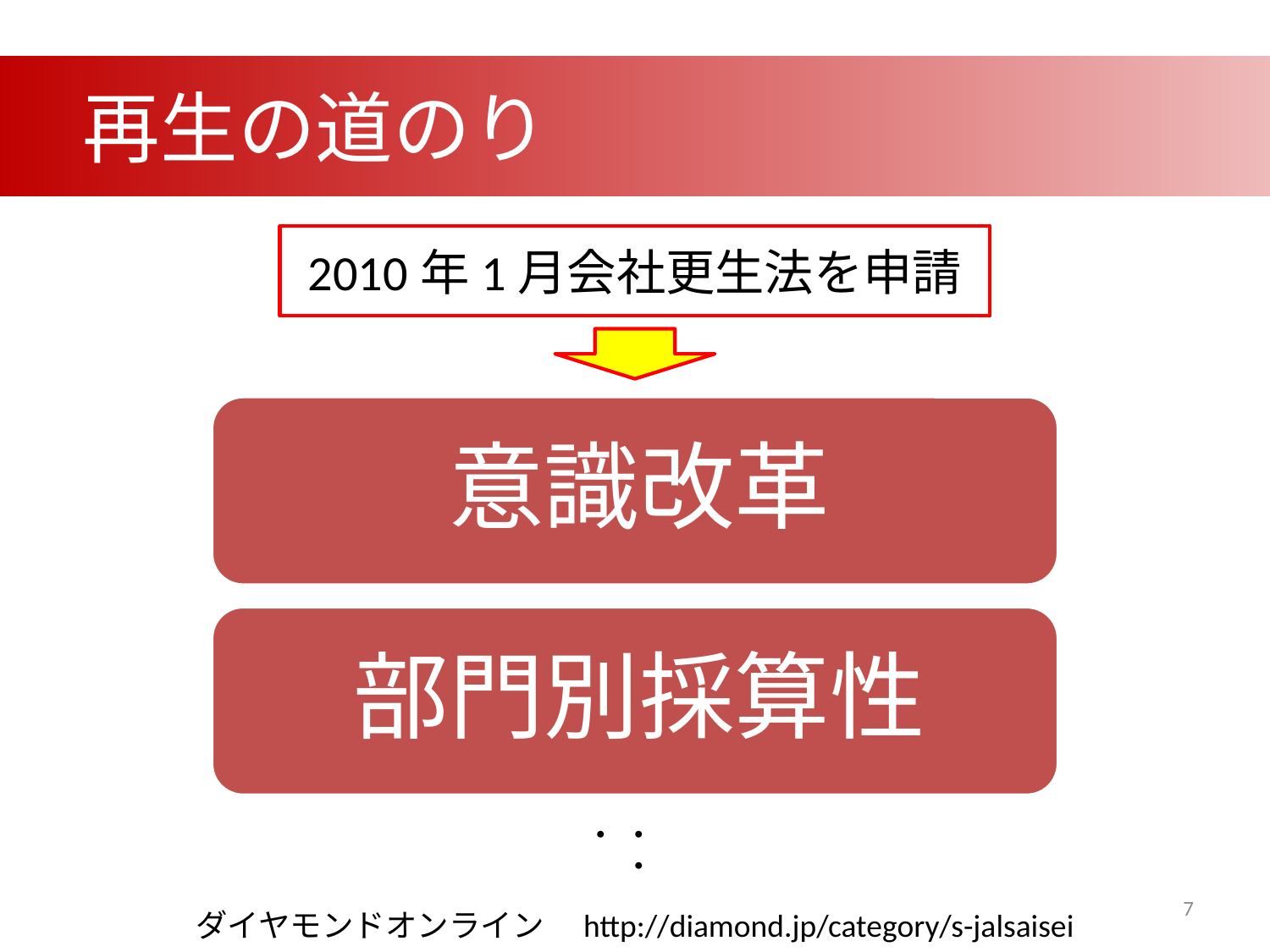

再生の道のり
2010年1月会社更生法を申請

意識改革
部門別採算性
・・・
7
ダイヤモンドオンライン　http://diamond.jp/category/s-jalsaisei